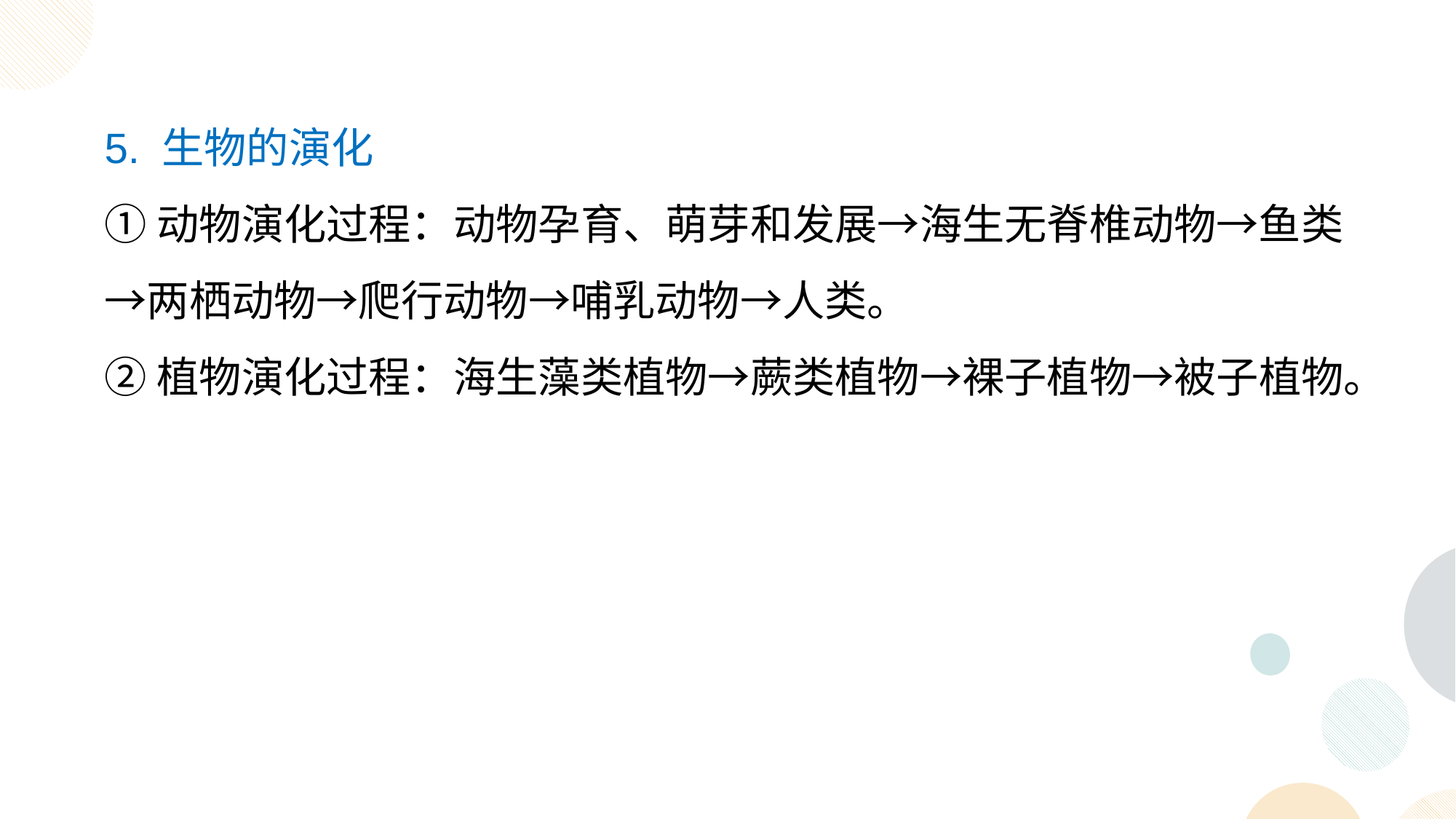

5. 生物的演化
①动物演化过程：动物孕育、萌芽和发展→海生无脊椎动物→鱼类→两栖动物→爬行动物→哺乳动物→人类。
②植物演化过程：海生藻类植物→蕨类植物→裸子植物→被子植物。